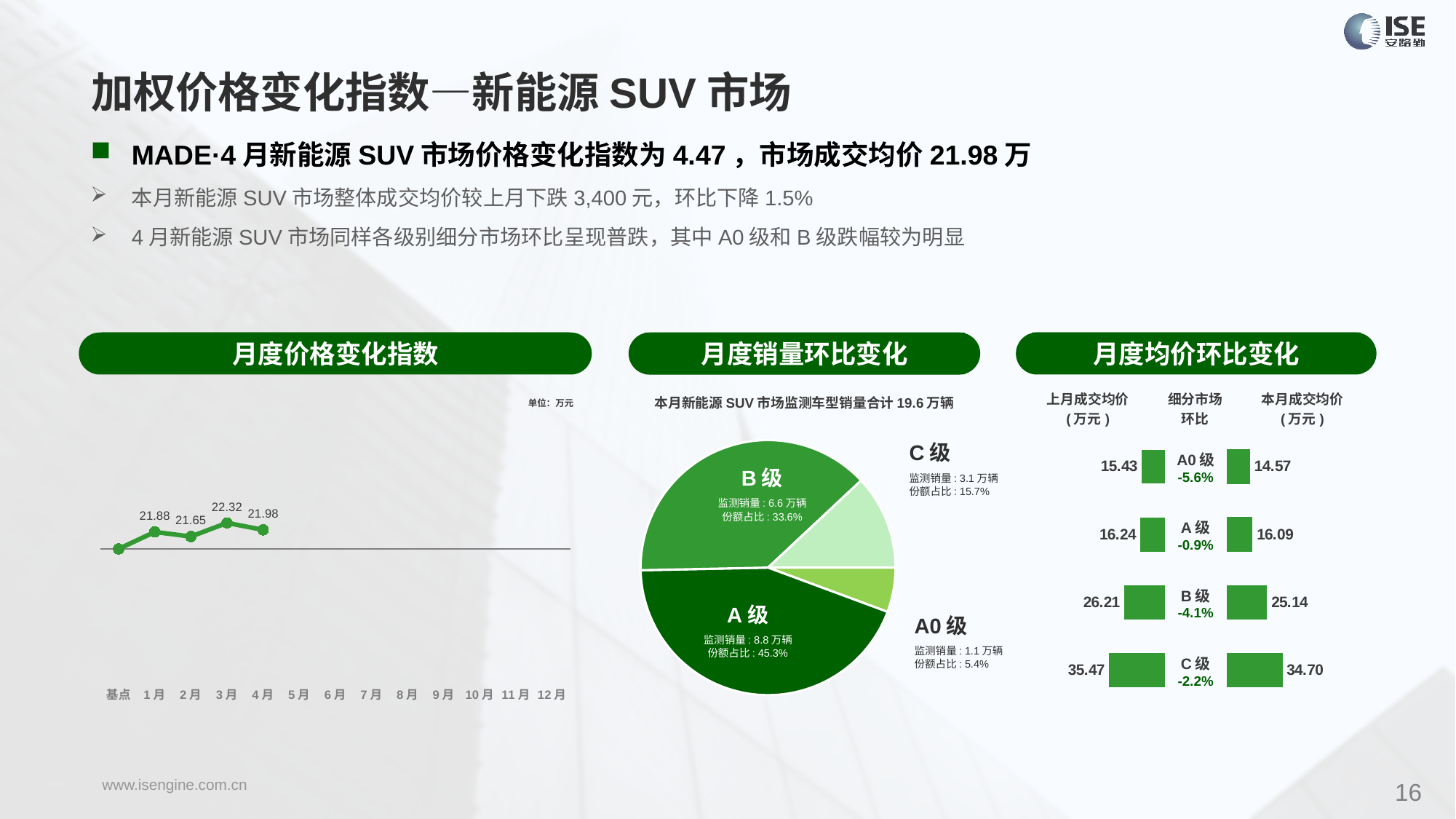

加权价格变化指数—新能源SUV市场
MADE·4月新能源SUV市场价格变化指数为4.47，市场成交均价21.98万
本月新能源SUV市场整体成交均价较上月下跌3,400元，环比下降1.5%
4月新能源SUV市场同样各级别细分市场环比呈现普跌，其中A0级和B级跌幅较为明显
月度价格变化指数

月度均价环比变化

月度销量环比变化

### Chart

| Category | Y2023 |
|---|---|
| 基点 | 0.0 |
| 1月 | 3.98 |
| 2月 | 2.9 |
| 3月 | 6.09 |
| 4月 | 4.47 |
| 5月 | None |
| 6月 | None |
| 7月 | None |
| 8月 | None |
| 9月 | None |
| 10月 | None |
| 11月 | None |
| 12月 | None |
本月新能源SUV市场监测车型销量合计19.6万辆
| 上月成交均价 (万元) | 细分市场 环比 | 本月成交均价 (万元) |
| --- | --- | --- |
单位：万元

### Chart

| Category | 细分市场 |
|---|---|
| A0级 | 13097.0 |
| A级 | 102166.0 |
| B级 | 89048.0 |
| C级 | 27766.0 |
C级
监测销量: 3.1万辆
份额占比: 15.7%
| A0级 -5.6% |
| --- |
| A级 -0.9% |
| B级 -4.1% |
| C级 -2.2% |

### Chart

| Category | 成交均价 |
|---|---|
| A0 | 15.43 |
| A | 16.24 |
| B | 26.21 |
| C | 35.47 |

### Chart

| Category | 金额 |
|---|---|
| A0 | 14.572634144908868 |
| A | 16.08649375891489 |
| B | 25.141857559683537 |
| C | 34.695887292567434 |
B级
监测销量: 6.6万辆
份额占比: 33.6%
A级
监测销量: 8.8万辆
份额占比: 45.3%
A0级
监测销量: 1.1万辆
份额占比: 5.4%
16